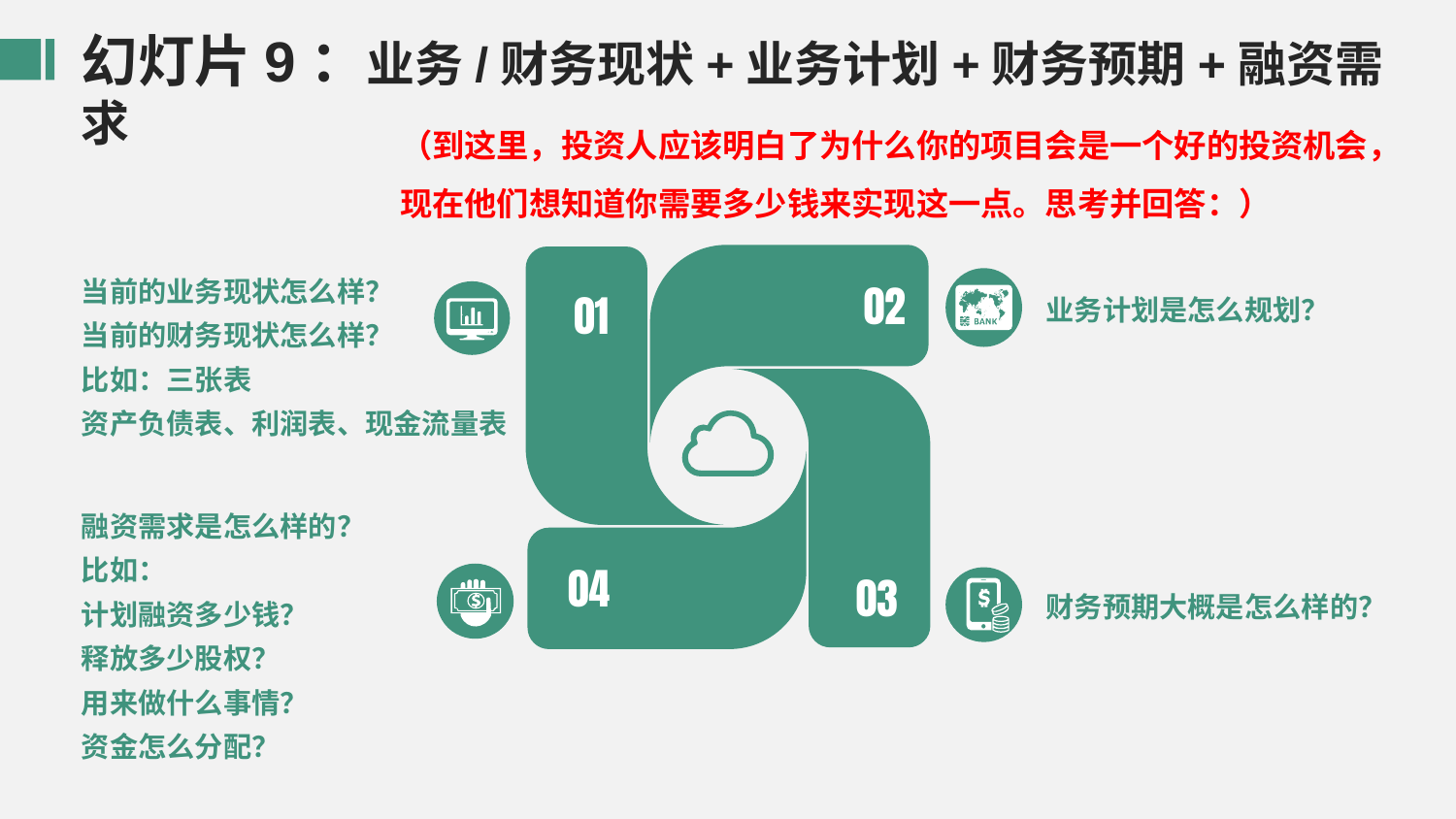

幻灯片9：业务/财务现状+业务计划+财务预期+融资需求

（到这里，投资人应该明白了为什么你的项目会是一个好的投资机会，现在他们想知道你需要多少钱来实现这一点。思考并回答：）

02

01
当前的业务现状怎么样？
当前的财务现状怎么样？
比如：三张表
资产负债表、利润表、现金流量表

业务计划是怎么规划？

03

04
融资需求是怎么样的？
比如：
计划融资多少钱？
释放多少股权？
用来做什么事情？
资金怎么分配？

财务预期大概是怎么样的？